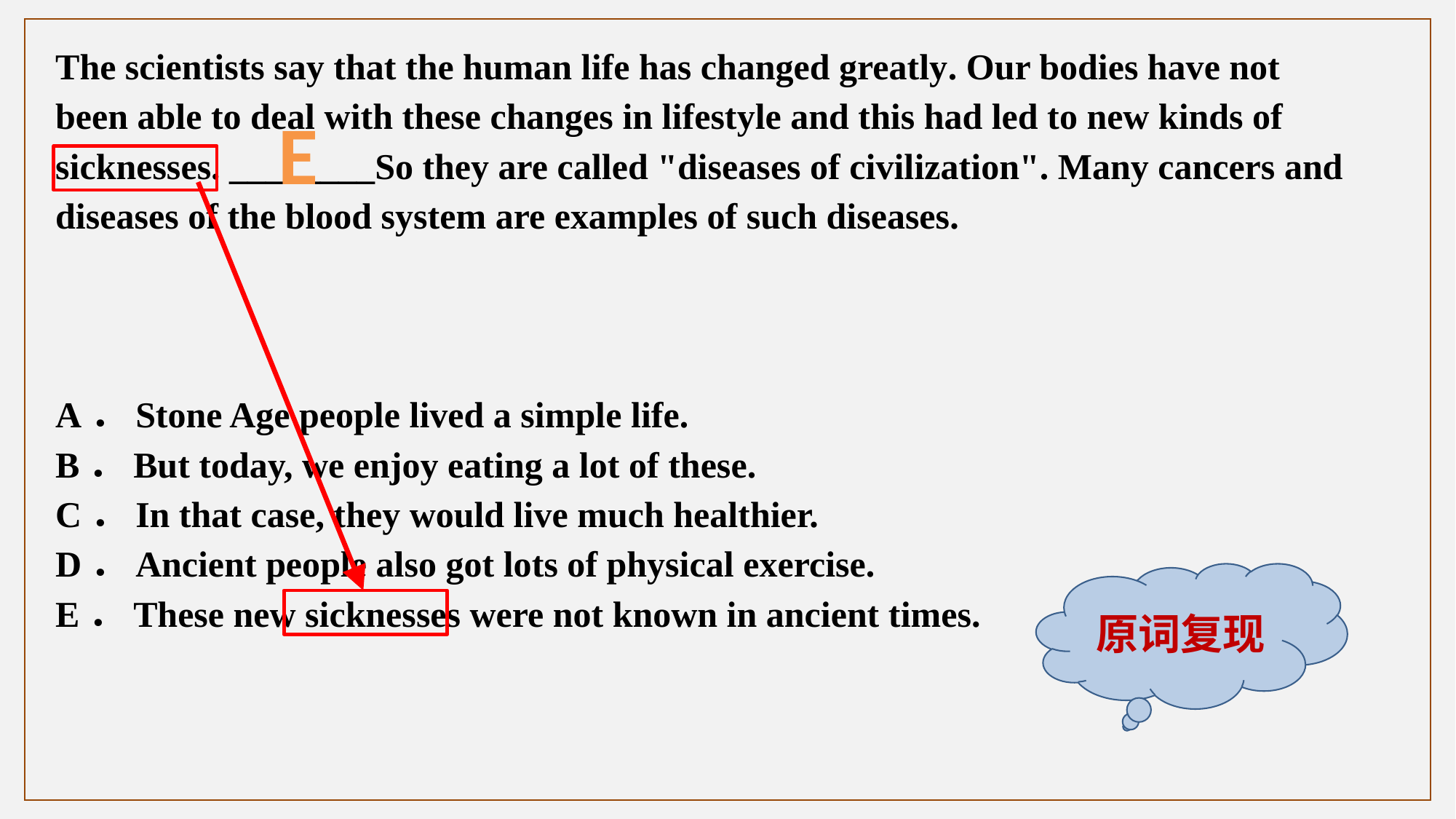

The scientists say that the human life has changed greatly. Our bodies have not been able to deal with these changes in lifestyle and this had led to new kinds of sicknesses. ________So they are called "diseases of civilization". Many cancers and diseases of the blood system are examples of such diseases.

A．Stone Age people lived a simple life.
B．But today, we enjoy eating a lot of these.
C．In that case, they would live much healthier.
D．Ancient people also got lots of physical exercise.
E．These new sicknesses were not known in ancient times.

E

原词复现

PPT模板下载：www.1ppt.com/moban/     行业PPT模板：www.1ppt.com/hangye/
节日PPT模板：www.1ppt.com/jieri/           PPT素材下载：www.1ppt.com/sucai/
PPT背景图片：www.1ppt.com/beijing/      PPT图表下载：www.1ppt.com/tubiao/
优秀PPT下载：www.1ppt.com/xiazai/        PPT教程： www.1ppt.com/powerpoint/
Word教程： www.1ppt.com/word/              Excel教程：www.1ppt.com/excel/
资料下载：www.1ppt.com/ziliao/                PPT课件下载：www.1ppt.com/kejian/
范文下载：www.1ppt.com/fanwen/             试卷下载：www.1ppt.com/shiti/
教案下载：www.1ppt.com/jiaoan/
字体下载：www.1ppt.com/ziti/